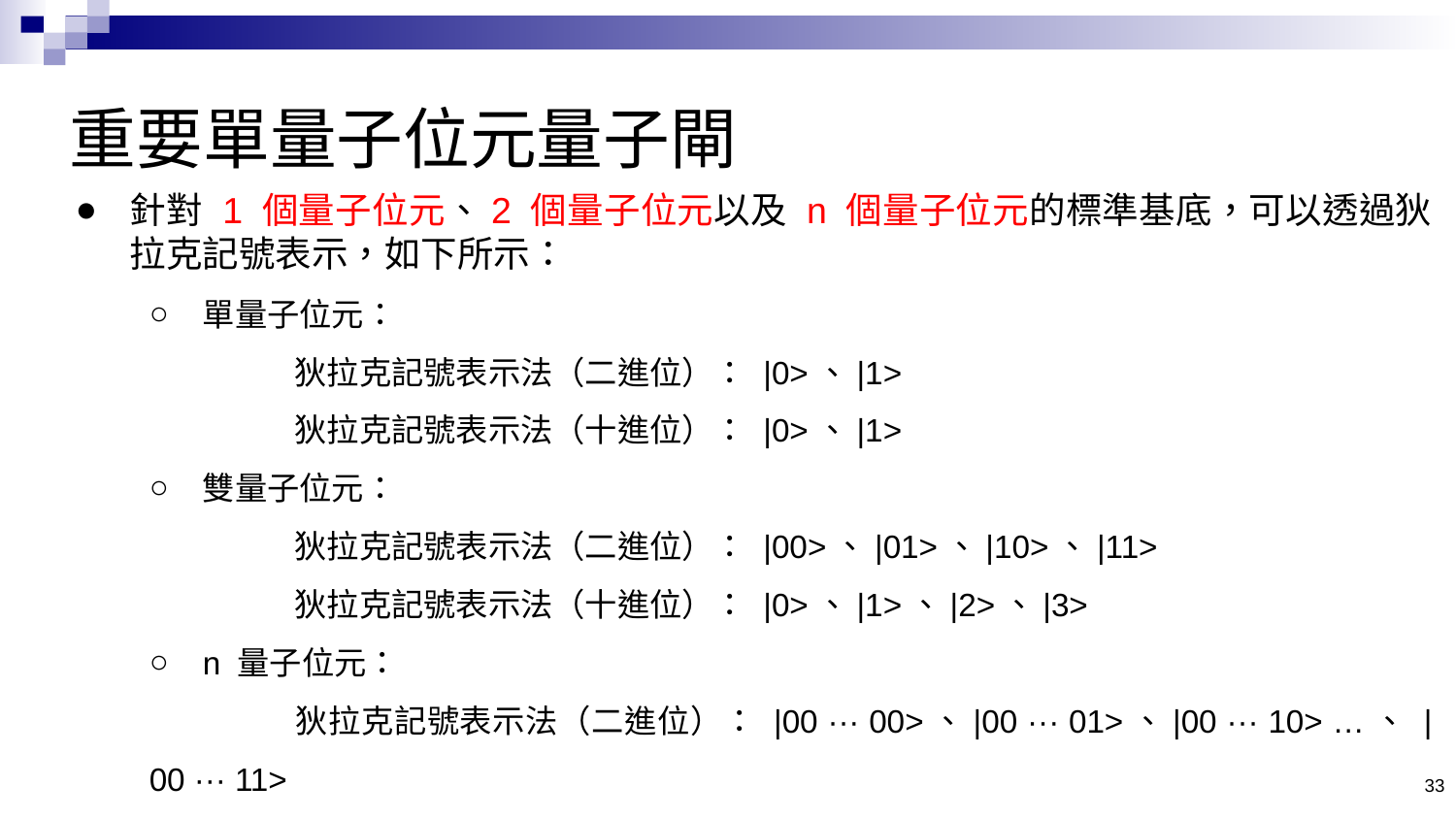

# 重要單量子位元量子閘
針對 1 個量子位元、2 個量子位元以及 n 個量子位元的標準基底，可以透過狄拉克記號表示，如下所示：
單量子位元：
	狄拉克記號表示法（二進位）： |0>、|1>
	狄拉克記號表示法（十進位）： |0>、|1>
雙量子位元：
	狄拉克記號表示法（二進位）： |00>、|01>、|10>、|11>
	狄拉克記號表示法（十進位）： |0>、|1>、|2>、|3>
n 量子位元：
	狄拉克記號表示法（二進位）： |00 ··· 00>、|00 ··· 01>、|00 ··· 10> …、 |00 ··· 11>
	狄拉克記號表示法（十進位）： |0>、|1>、|2>、|3>、…、|2n-1>
33